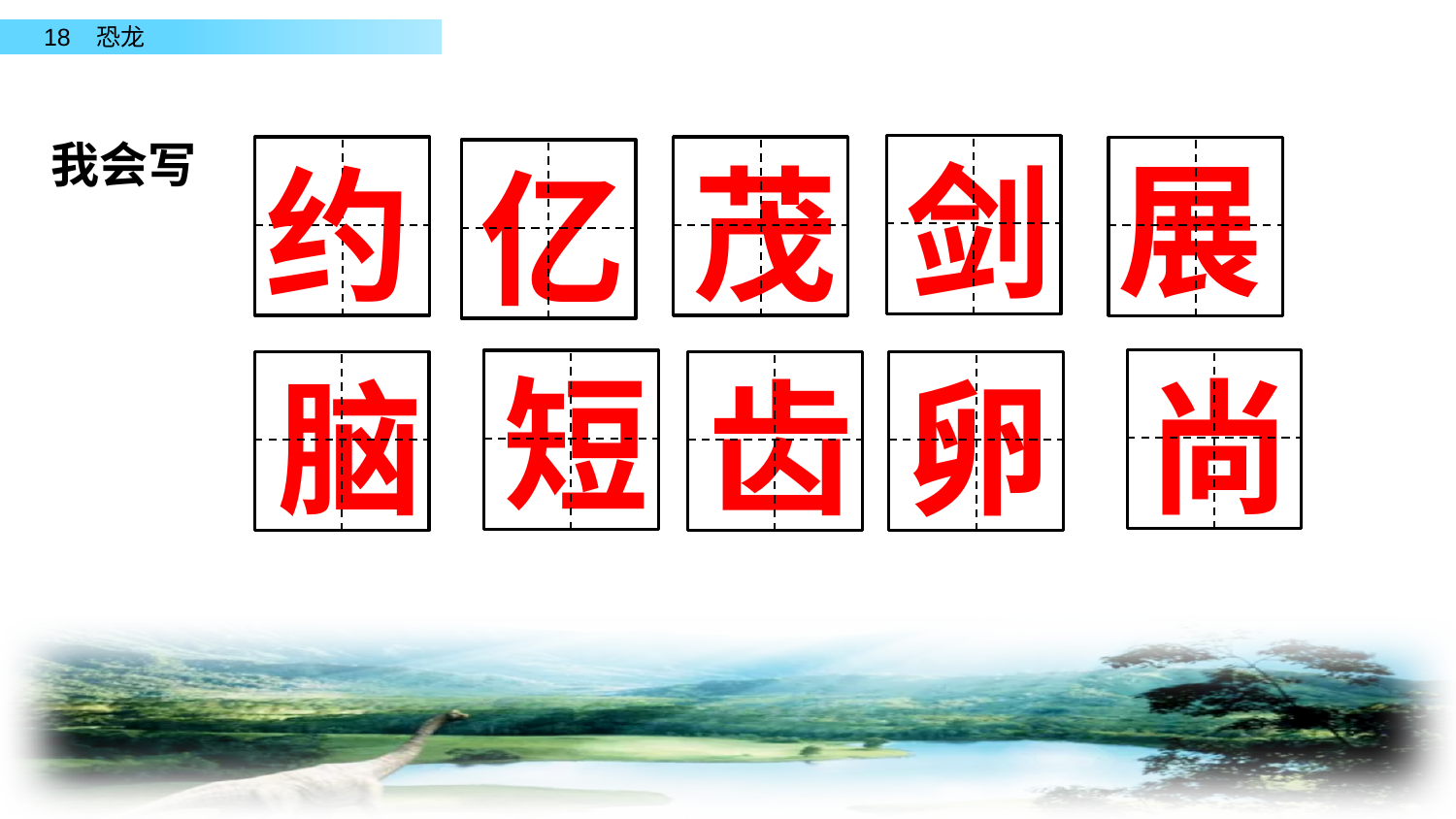

我会写

展

剑

约
茂

亿
短

尚

齿

脑
卵